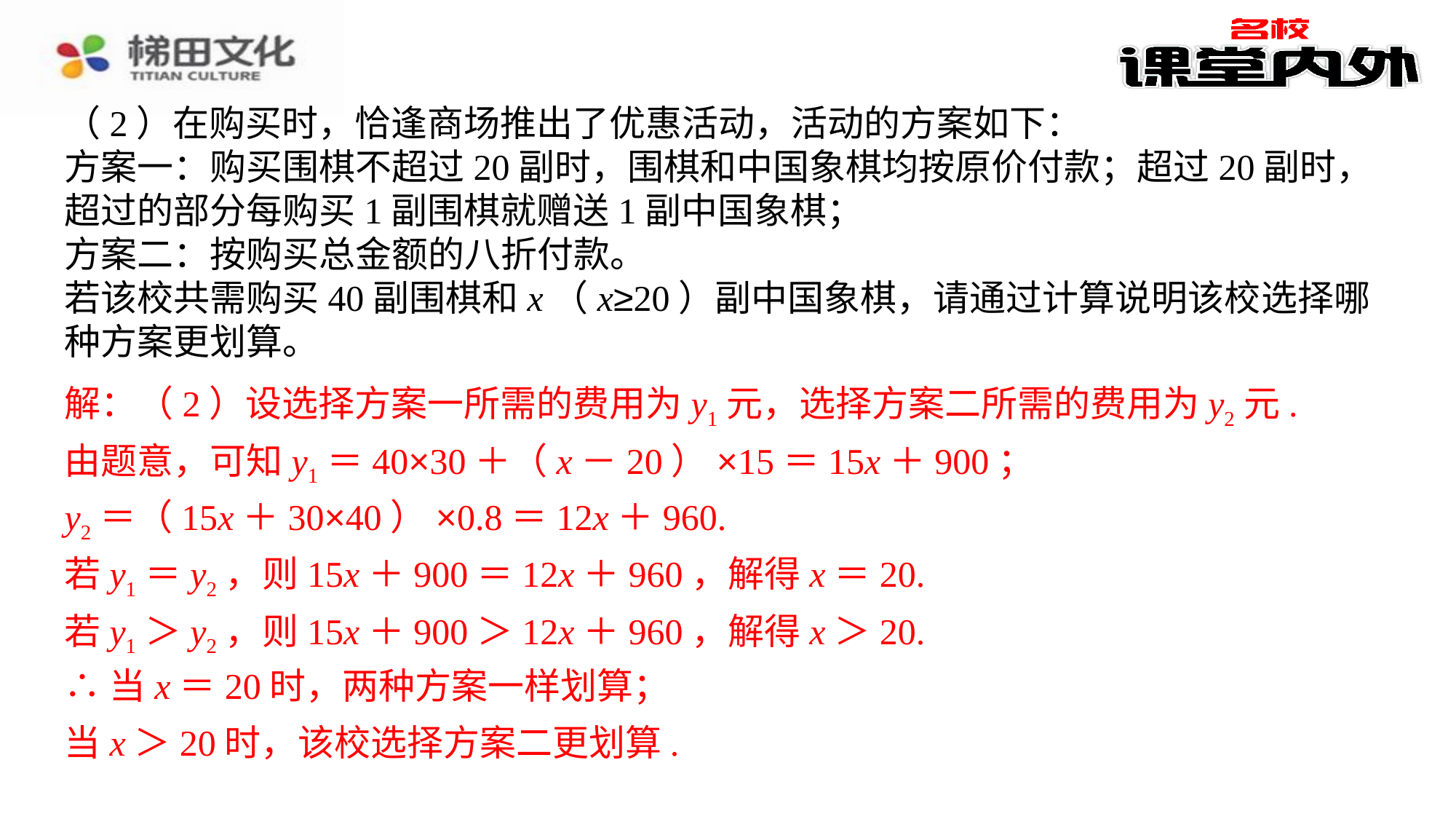

（2）在购买时，恰逢商场推出了优惠活动，活动的方案如下：
方案一：购买围棋不超过20副时，围棋和中国象棋均按原价付款；超过20副时，超过的部分每购买1副围棋就赠送1副中国象棋；
方案二：按购买总金额的八折付款。
若该校共需购买40副围棋和x（x≥20）副中国象棋，请通过计算说明该校选择哪种方案更划算。
解：（2）设选择方案一所需的费用为y1元，选择方案二所需的费用为y2元.
解：（2）设选择方案一所需的费用为y1元，选择方案二所需的费用为y2元.⁠
由题意，可知y1＝40×30＋（x－20）×15＝15x＋900；⁠
y2＝（15x＋30×40）×0.8＝12x＋960.⁠
若y1＝y2，则15x＋900＝12x＋960，解得x＝20.⁠
若y1＞y2，则15x＋900＞12x＋960，解得x＞20.⁠
∴当x＝20时，两种方案一样划算；⁠
当x＞20时，该校选择方案二更划算.⁠
由题意，可知y1＝40×30＋（x－20）×15＝15x＋900；
y2＝（15x＋30×40）×0.8＝12x＋960.
若y1＝y2，则15x＋900＝12x＋960，解得x＝20.
若y1＞y2，则15x＋900＞12x＋960，解得x＞20.
∴当x＝20时，两种方案一样划算；
当x＞20时，该校选择方案二更划算.